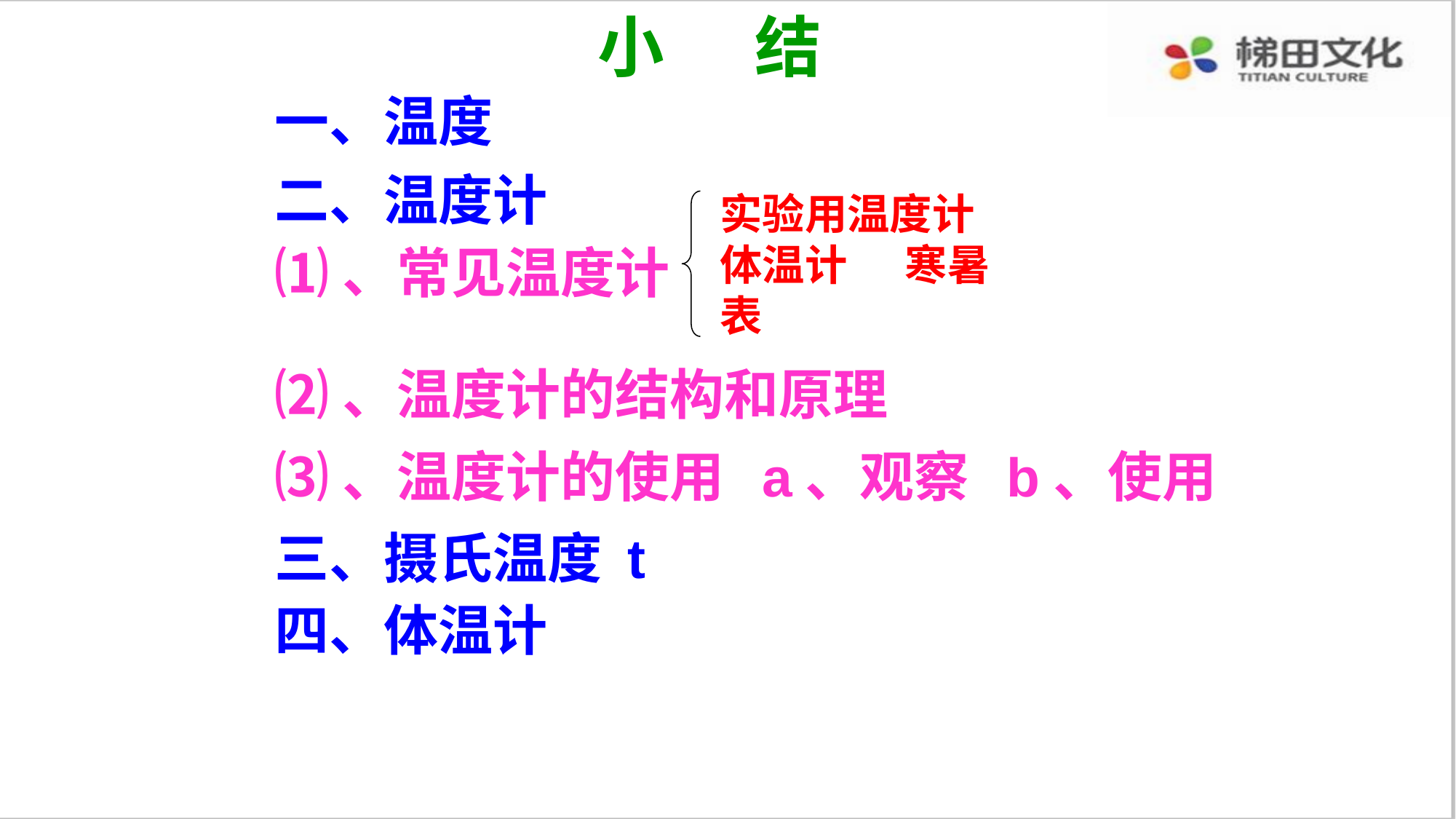

小      结
一、温度
二、温度计
实验用温度计体温计      寒暑表

⑴、常见温度计
⑵、温度计的结构和原理
⑶、温度计的使用  a、观察  b、使用
三、摄氏温度 t
四、体温计